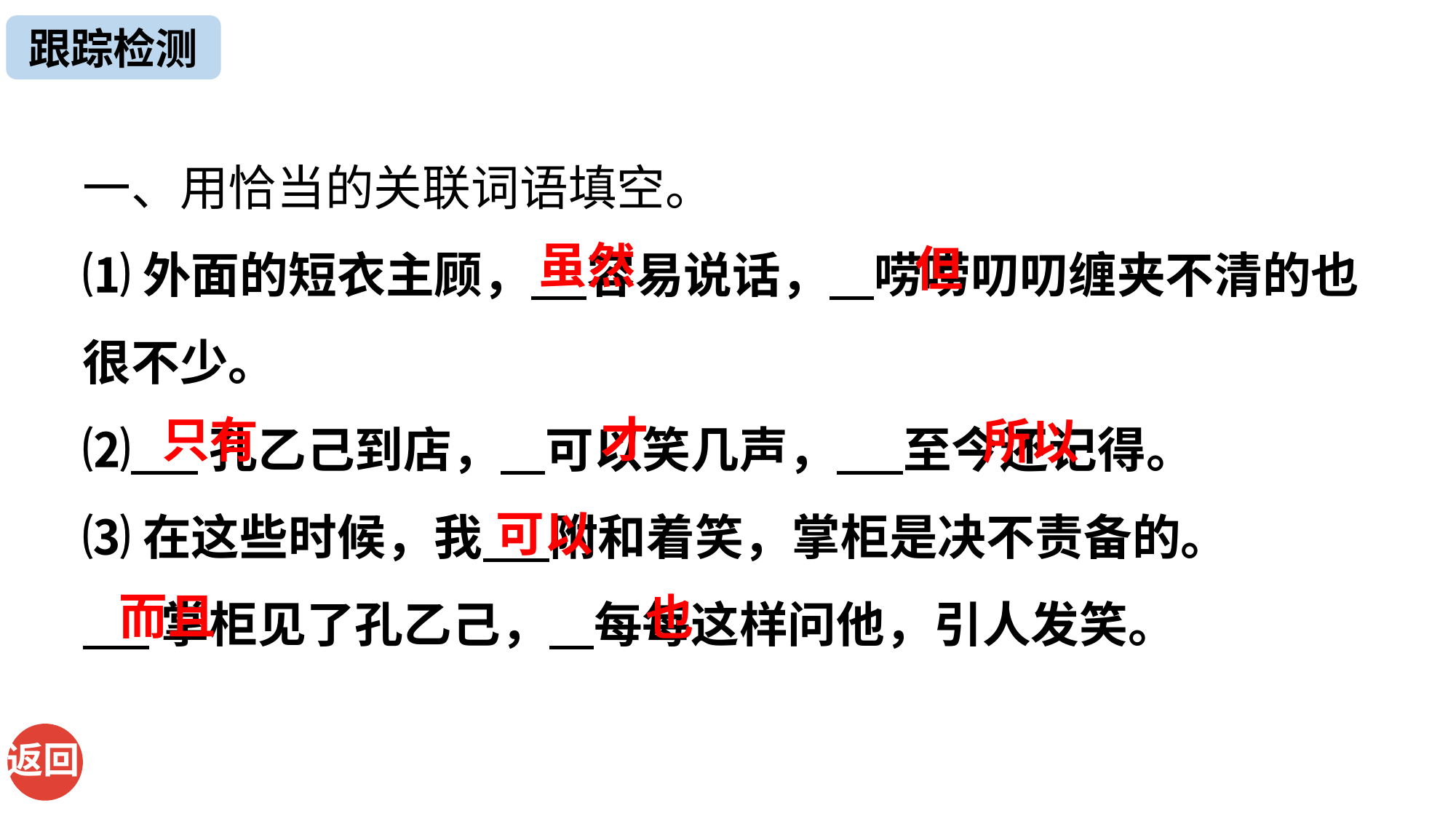

跟踪检测
一、用恰当的关联词语填空。
⑴外面的短衣主顾，     容易说话，    唠唠叨叨缠夹不清的也很不少。
⑵      孔乙己到店，    可以笑几声，      至今还记得。
⑶在这些时候，我      附和着笑，掌柜是决不责备的。
      掌柜见了孔乙己，    每每这样问他，引人发笑。
虽然
但
只有
才
所以
可以
而且
也

返回